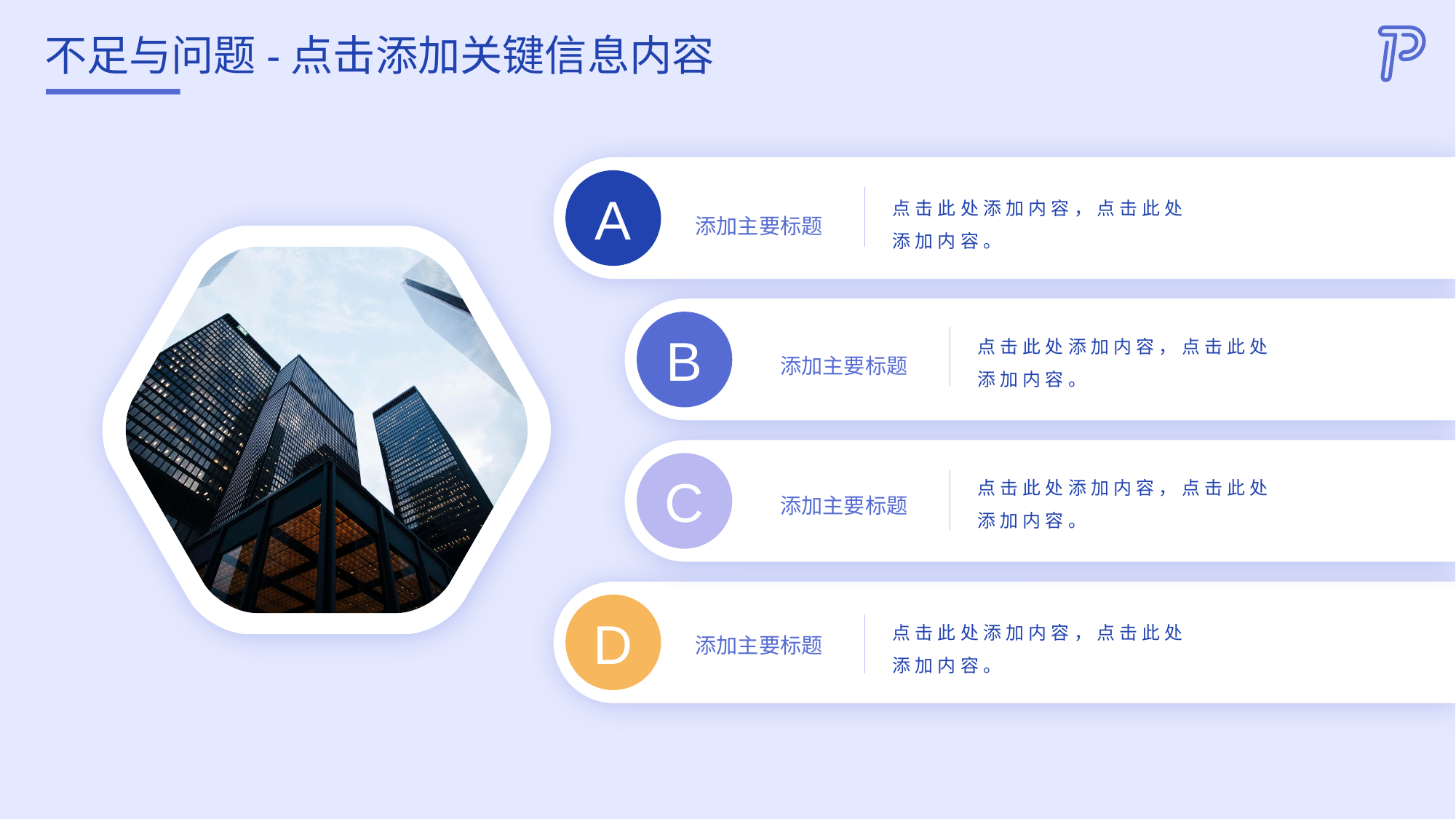

# 不足与问题-点击添加关键信息内容

A
点击此处添加内容，点击此处添加内容。

添加主要标题

B
点击此处添加内容，点击此处添加内容。
添加主要标题
C
点击此处添加内容，点击此处添加内容。
添加主要标题
D
点击此处添加内容，点击此处添加内容。
添加主要标题